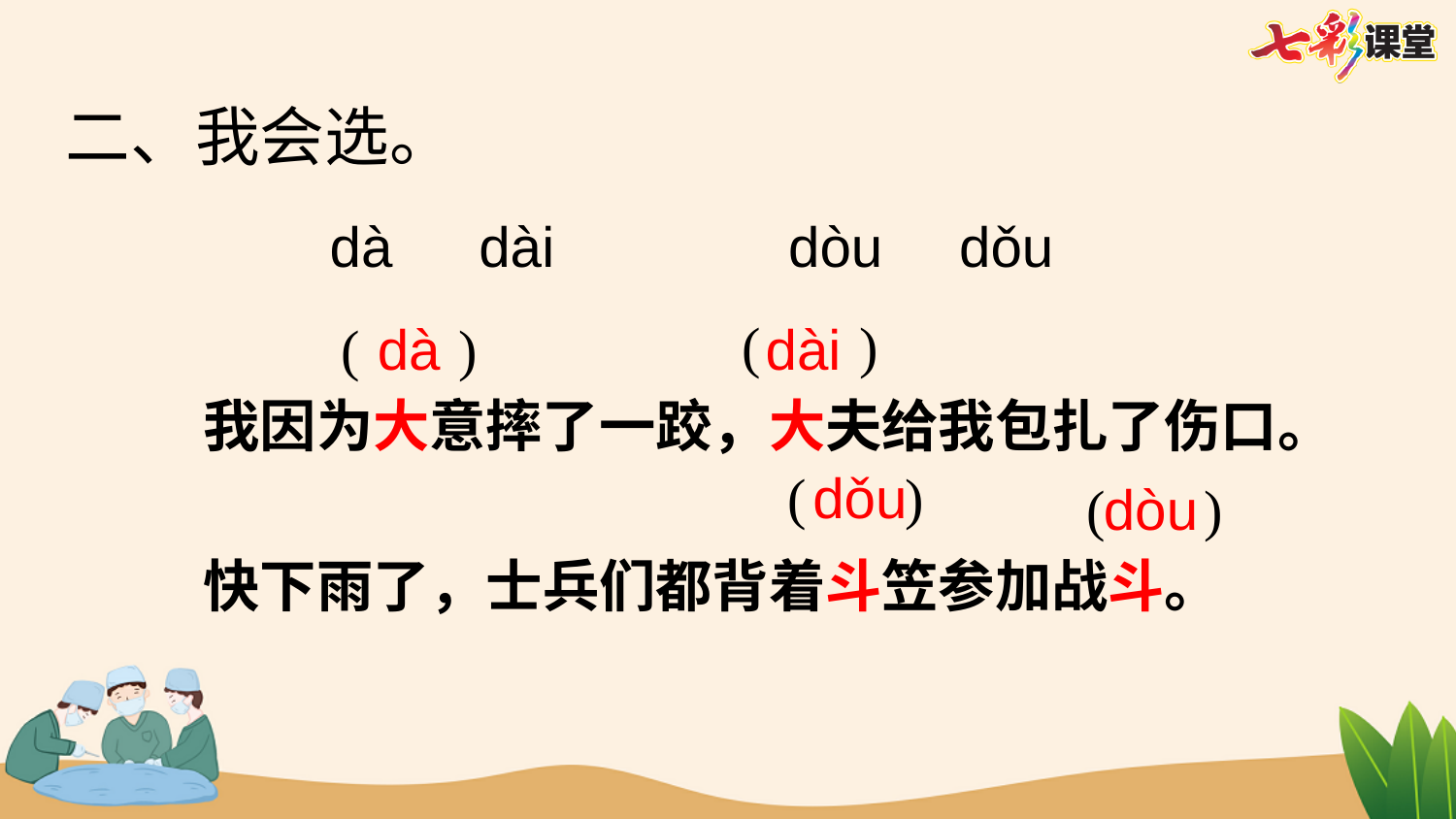

二、我会选。
dà
dài
dòu
dǒu
(       )
(       )
dà
dài
我因为大意摔了一跤，大夫给我包扎了伤口。
(       )
dǒu
(       )
dòu
快下雨了，士兵们都背着斗笠参加战斗。